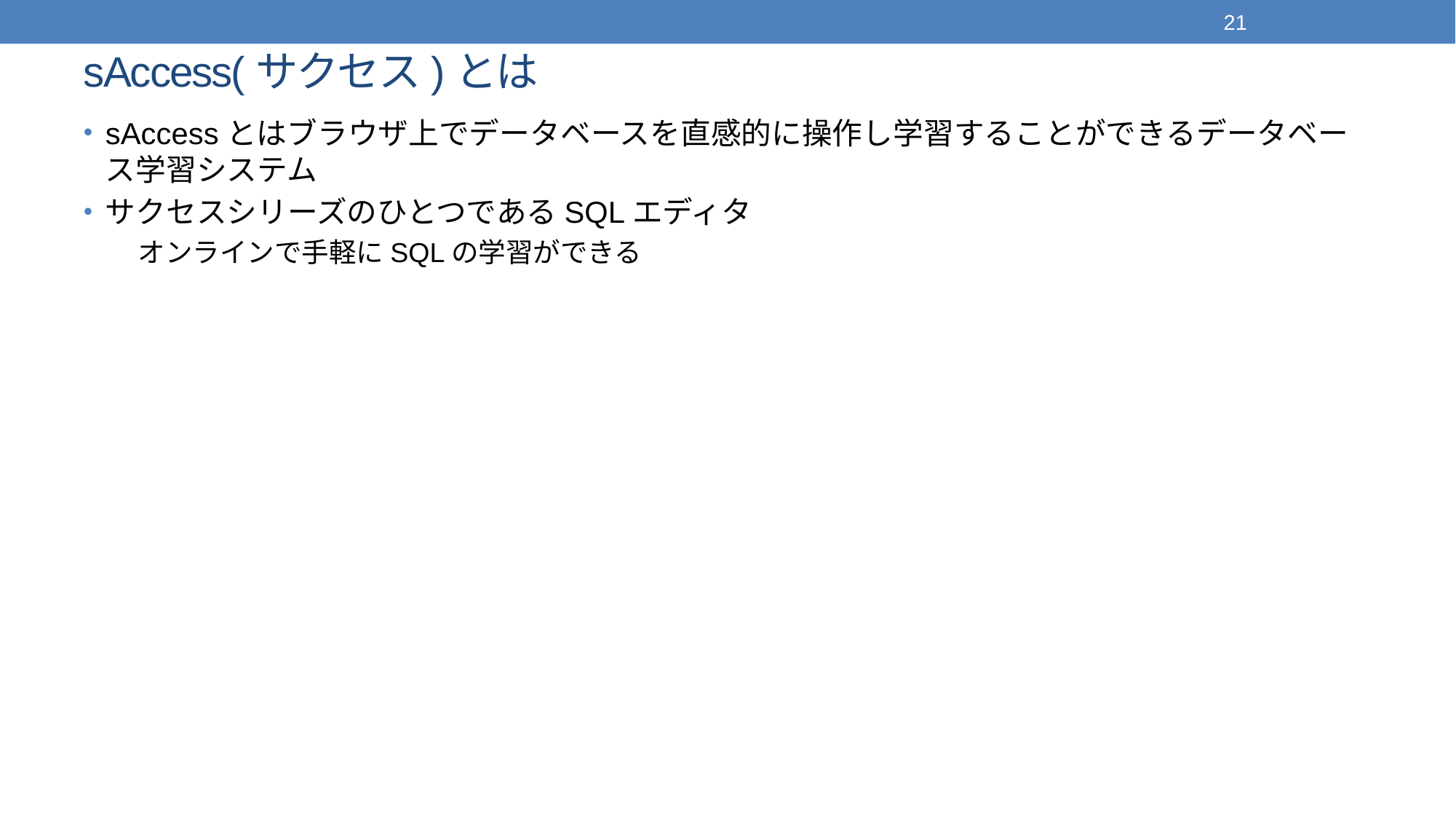

21
# sAccess(サクセス)とは
sAccessとはブラウザ上でデータベースを直感的に操作し学習することができるデータベース学習システム
サクセスシリーズのひとつであるSQLエディタ
オンラインで手軽にSQLの学習ができる